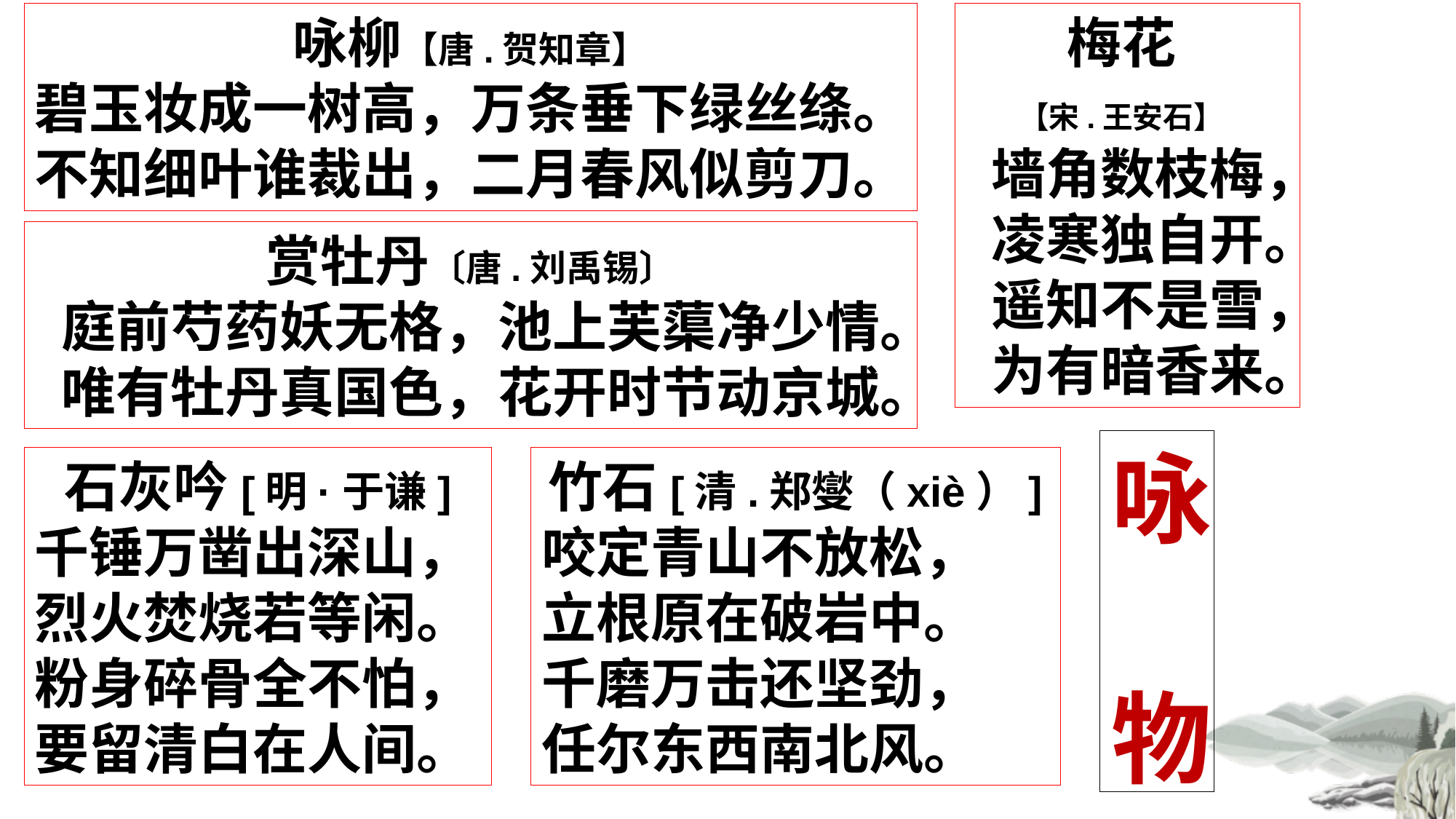

咏柳【唐.贺知章】
碧玉妆成一树高，万条垂下绿丝绦。
不知细叶谁裁出，二月春风似剪刀。
梅花
【宋.王安石】
墙角数枝梅，
凌寒独自开。
遥知不是雪，
为有暗香来。
赏牡丹〔唐.刘禹锡〕
庭前芍药妖无格，池上芙蕖净少情。
唯有牡丹真国色，花开时节动京城。
# 咏 物 诗
石灰吟[明·于谦]
千锤万凿出深山，
烈火焚烧若等闲。
粉身碎骨全不怕，
要留清白在人间。
竹石[清.郑燮（xiè）]
咬定青山不放松，
立根原在破岩中。
千磨万击还坚劲，
任尔东西南北风。